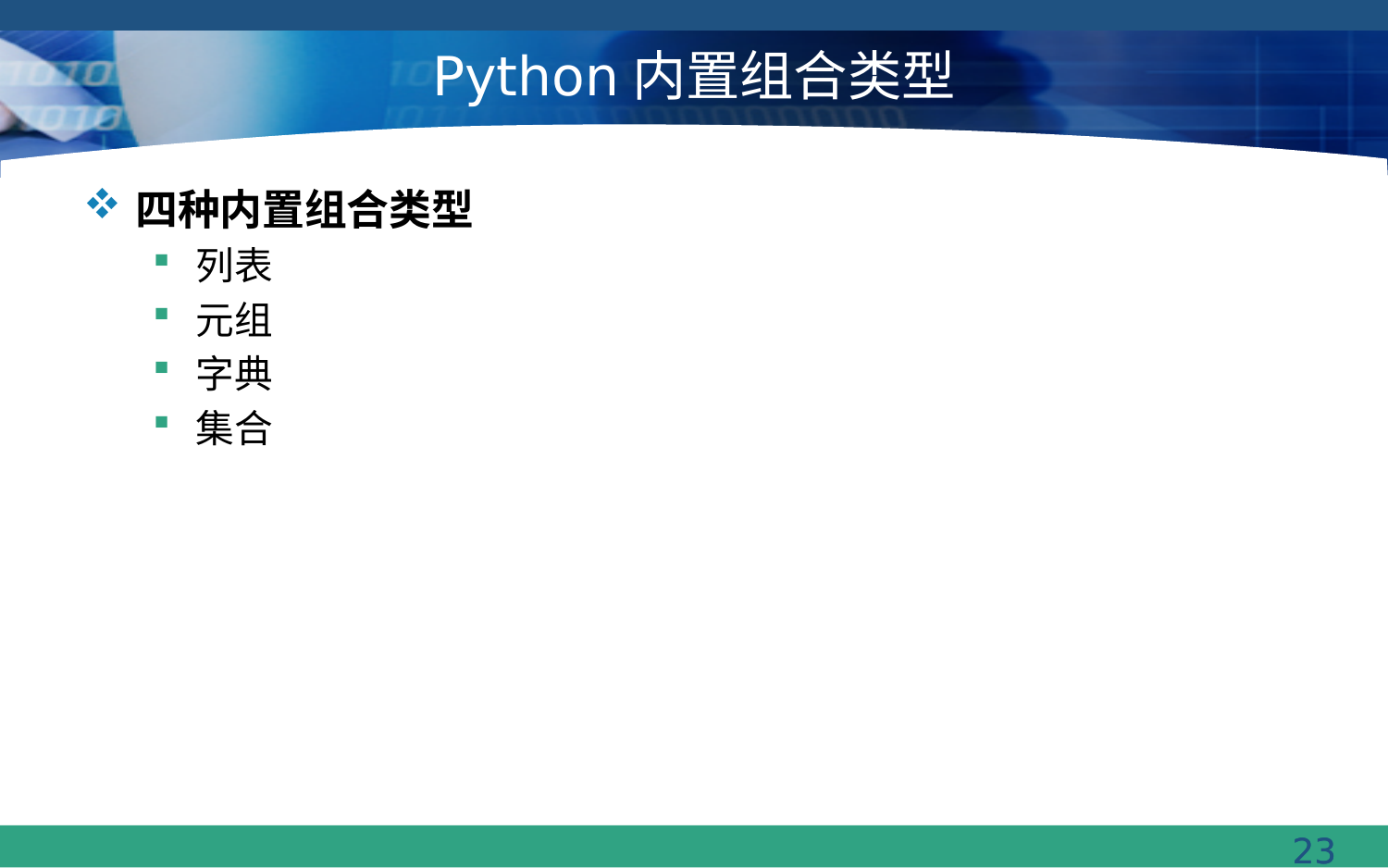

# Python内置组合类型
四种内置组合类型
列表
元组
字典
集合